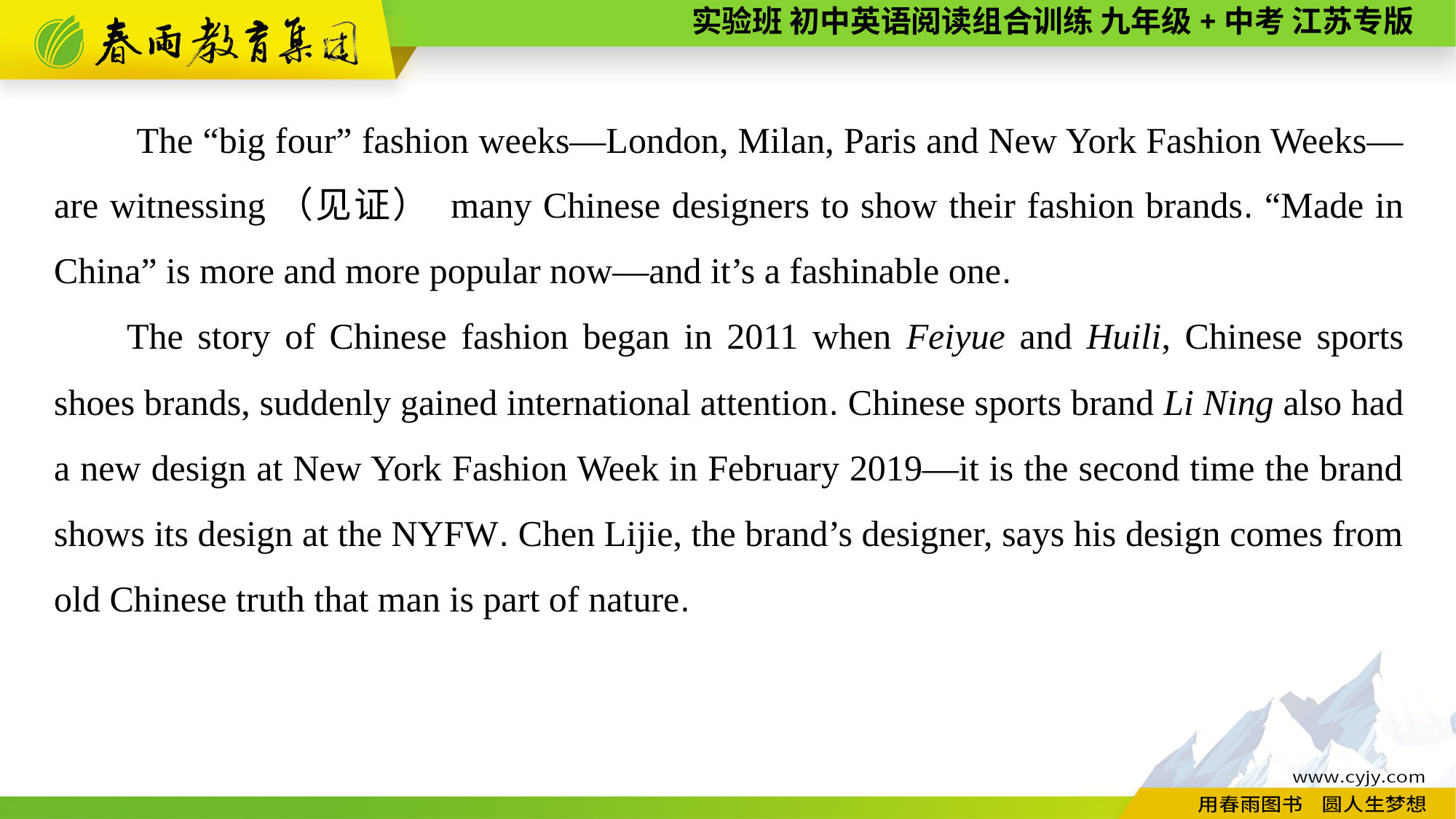

The “big four” fashion weeks—London, Milan, Paris and New York Fashion Weeks—are witnessing（见证） many Chinese designers to show their fashion brands. “Made in China” is more and more popular now—and it’s a fashinable one.
The story of Chinese fashion began in 2011 when Feiyue and Huili, Chinese sports shoes brands, suddenly gained international attention. Chinese sports brand Li Ning also had a new design at New York Fashion Week in February 2019—it is the second time the brand shows its design at the NYFW. Chen Lijie, the brand’s designer, says his design comes from old Chinese truth that man is part of nature.